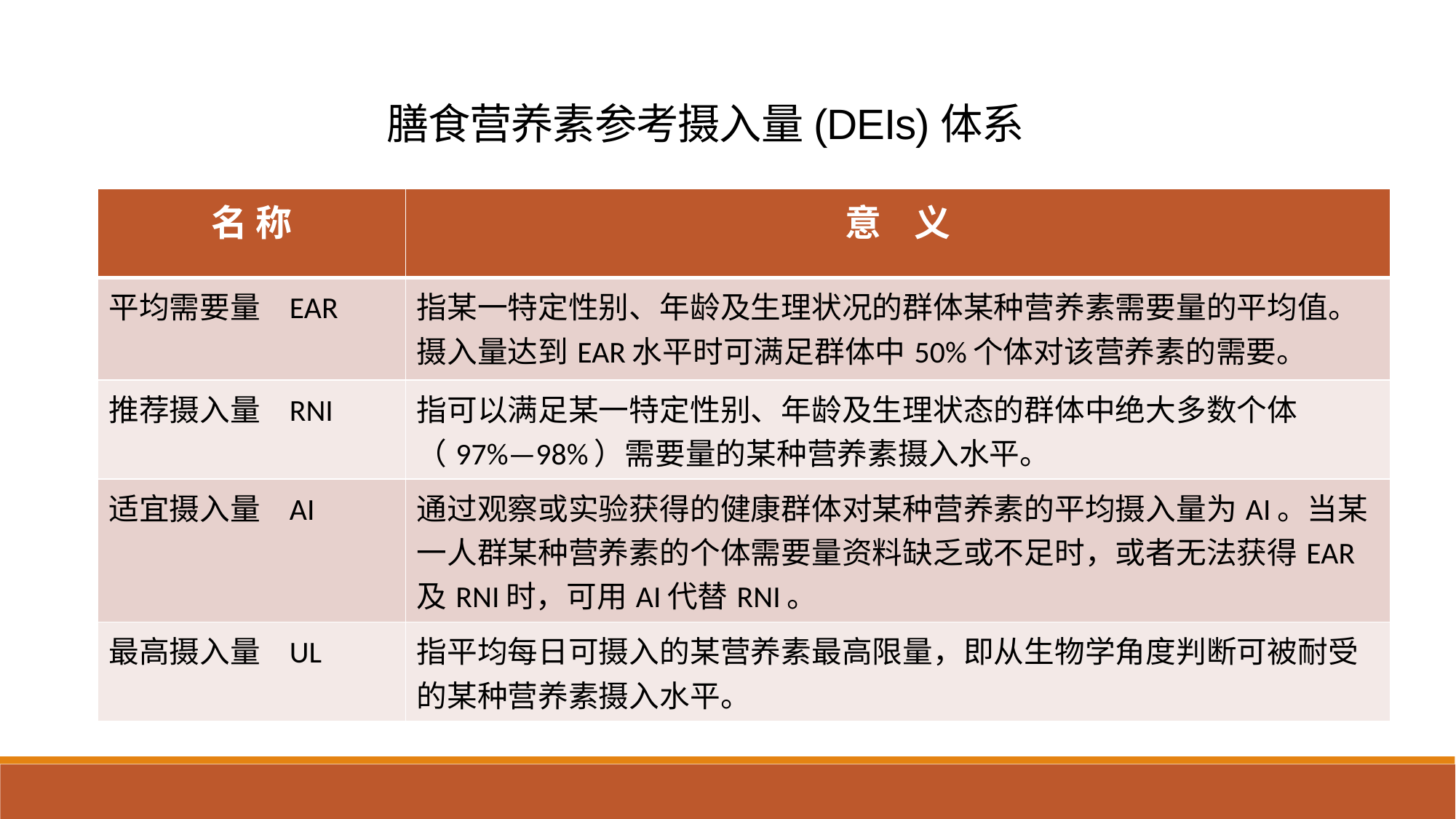

# 膳食营养素参考摄入量(DEIs)体系
| 名 称 | 意 义 |
| --- | --- |
| 平均需要量 EAR | 指某一特定性别、年龄及生理状况的群体某种营养素需要量的平均值。摄入量达到EAR水平时可满足群体中50%个体对该营养素的需要。 |
| 推荐摄入量 RNI | 指可以满足某一特定性别、年龄及生理状态的群体中绝大多数个体（97%—98%）需要量的某种营养素摄入水平。 |
| 适宜摄入量 AI | 通过观察或实验获得的健康群体对某种营养素的平均摄入量为AI。当某一人群某种营养素的个体需要量资料缺乏或不足时，或者无法获得EAR及RNI时，可用AI代替RNI。 |
| 最高摄入量 UL | 指平均每日可摄入的某营养素最高限量，即从生物学角度判断可被耐受的某种营养素摄入水平。 |